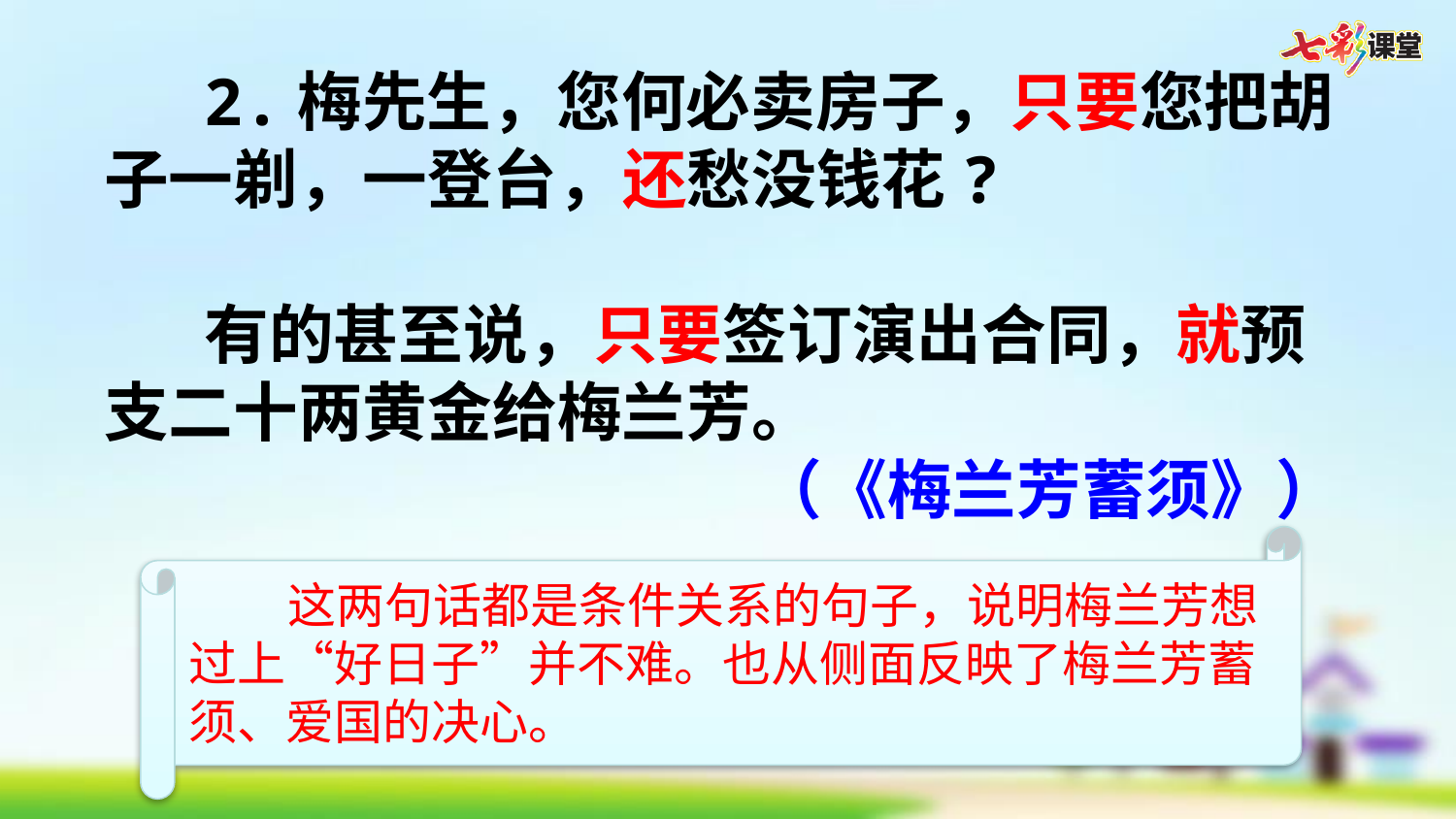

2.梅先生，您何必卖房子，只要您把胡子一剃，一登台，还愁没钱花?

有的甚至说，只要签订演出合同，就预支二十两黄金给梅兰芳。
（《梅兰芳蓄须》）
        这两句话都是条件关系的句子，说明梅兰芳想过上“好日子”并不难。也从侧面反映了梅兰芳蓄须、爱国的决心。